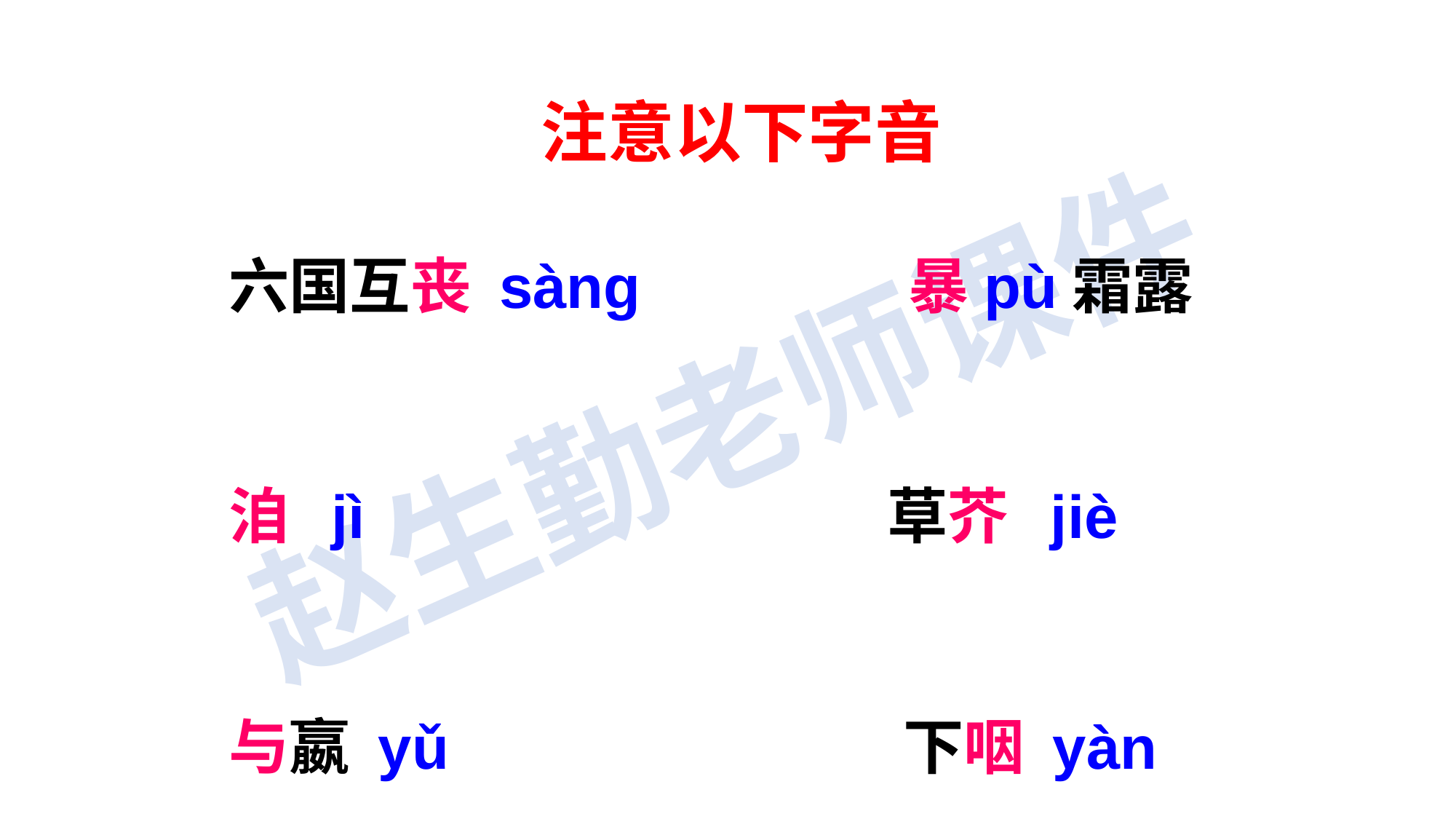

注意以下字音
六国互丧 sàng               暴pù霜露
洎  jì                              草芥  jiè
与嬴 yǔ                          下咽 yàn
 胜负之数  shù